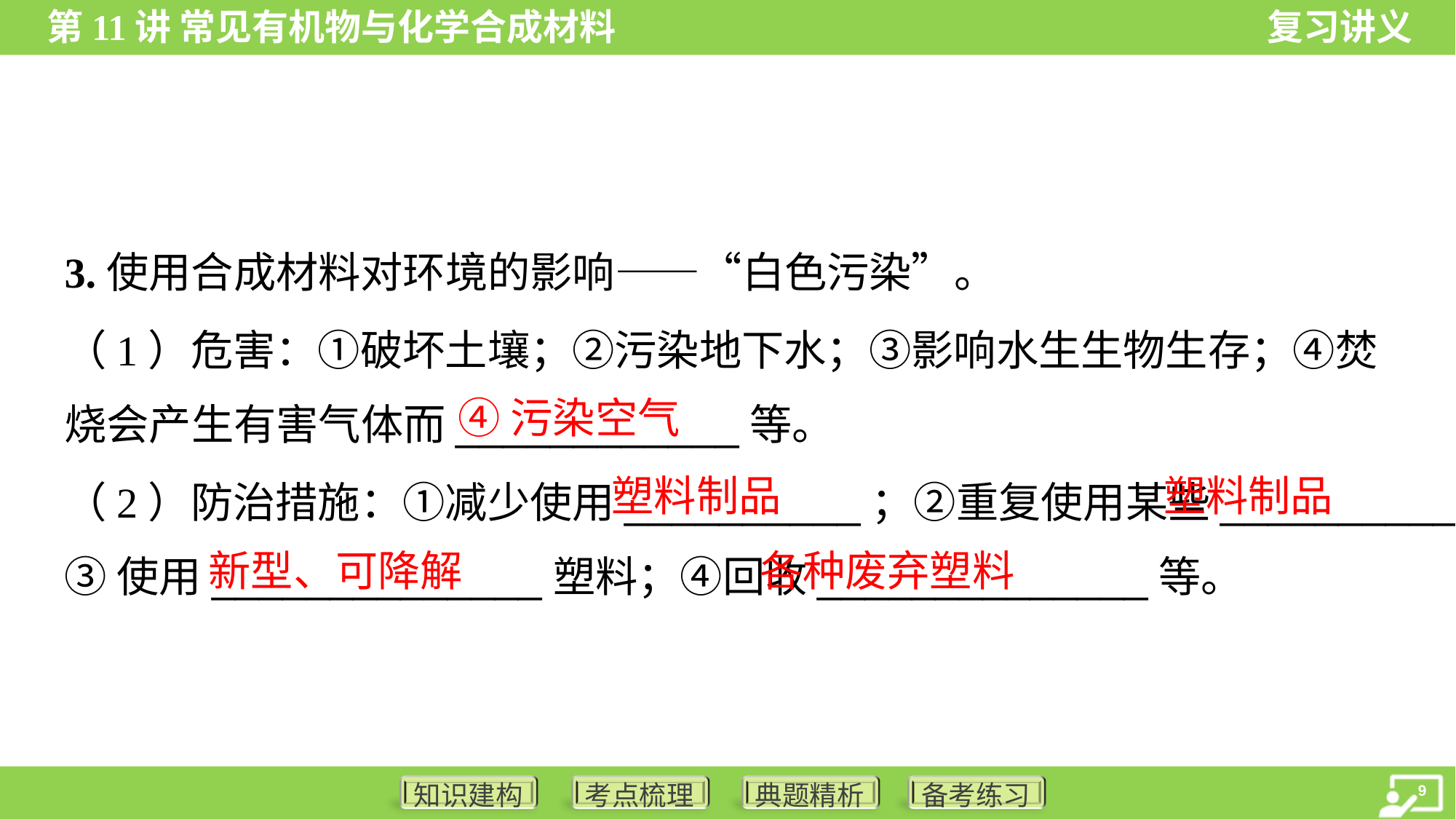

3.使用合成材料对环境的影响——“白色污染”。
（1）危害：①破坏土壤；②污染地下水；③影响水生生物生存；④焚
烧会产生有害气体而____________等。
④污染空气
塑料制品
塑料制品
（2）防治措施：①减少使用__________；②重复使用某些__________；
③使用______________塑料；④回收______________等。
新型、可降解
各种废弃塑料